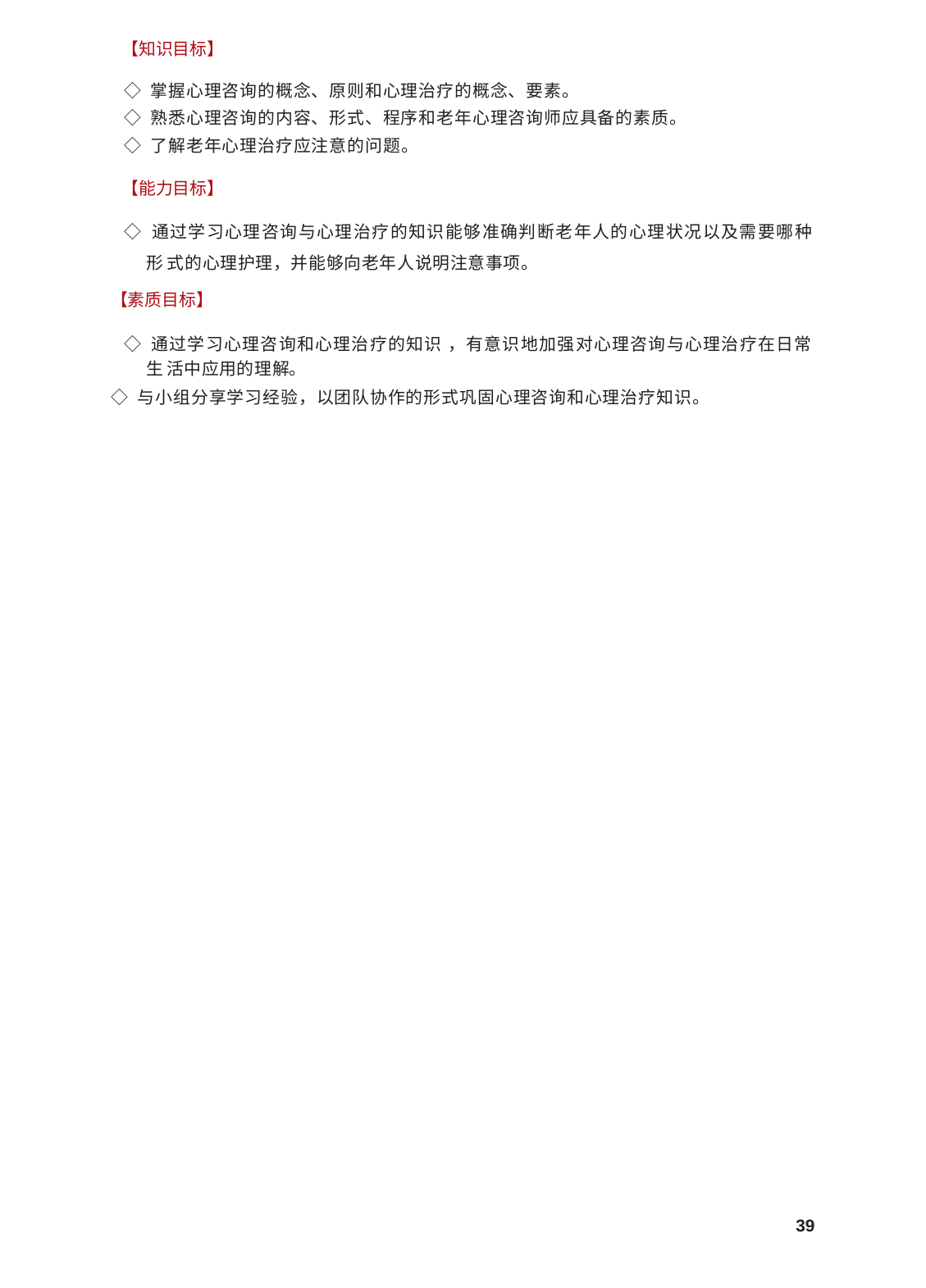

【知识目标】
◇ 掌握心理咨询的概念、原则和心理治疗的概念、要素。
◇ 熟悉心理咨询的内容、形式、程序和老年心理咨询师应具备的素质。
◇ 了解老年心理治疗应注意的问题。
【能力目标】
◇ 通过学习心理咨询与心理治疗的知识能够准确判断老年人的心理状况以及需要哪种形 式的心理护理，并能够向老年人说明注意事项。
【素质目标】
◇ 通过学习心理咨询和心理治疗的知识 ，有意识地加强对心理咨询与心理治疗在日常生 活中应用的理解。

◇ 与小组分享学习经验，以团队协作的形式巩固心理咨询和心理治疗知识。

39